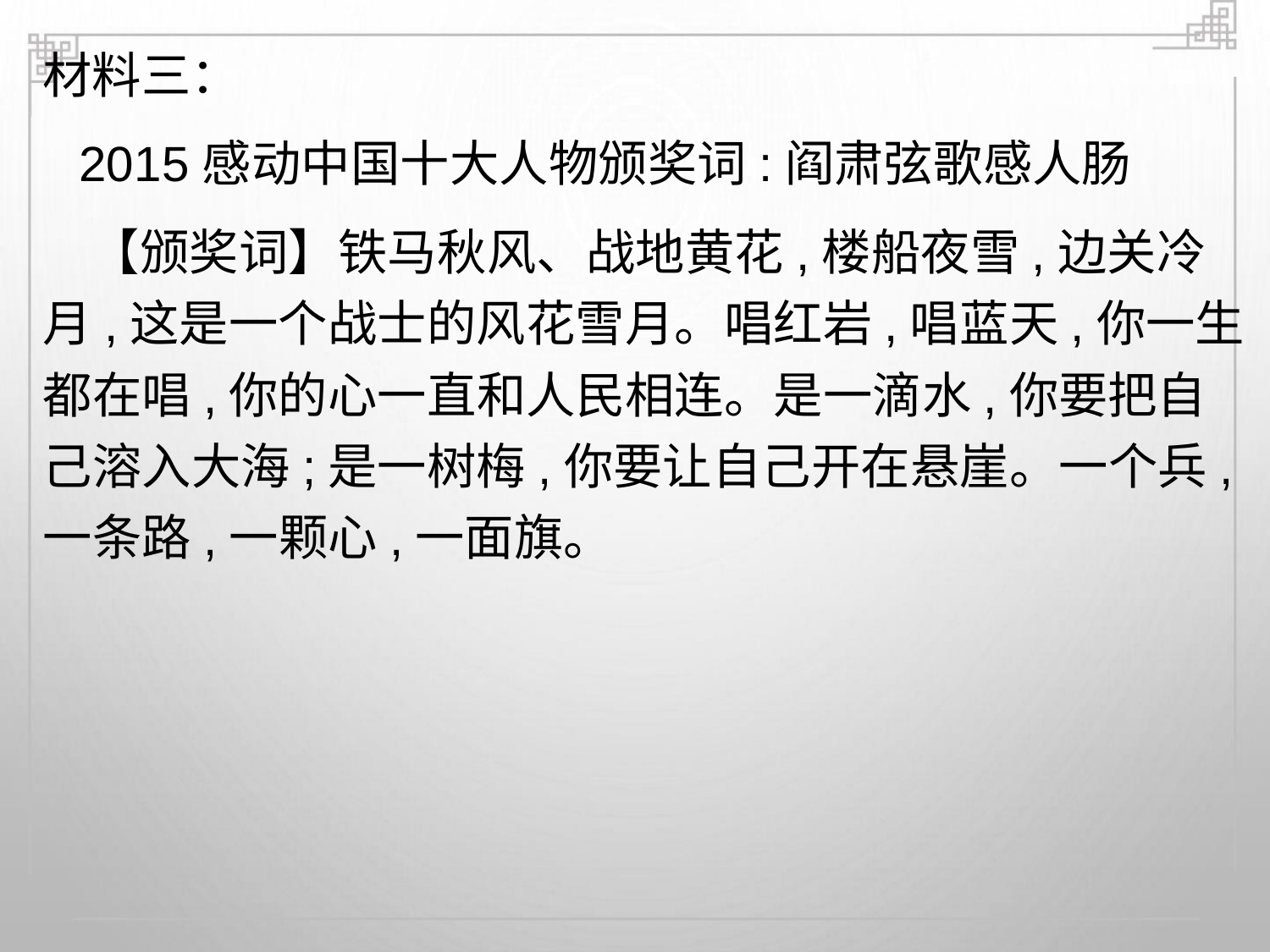

材料三：
2015感动中国十大人物颁奖词:阎肃弦歌感人肠
【颁奖词】铁马秋风、战地黄花,楼船夜雪,边关冷
月,这是一个战士的风花雪月。唱红岩,唱蓝天,你一生
都在唱,你的心一直和人民相连。是一滴水,你要把自
己溶入大海;是一树梅,你要让自己开在悬崖。一个兵,
一条路,一颗心,一面旗。